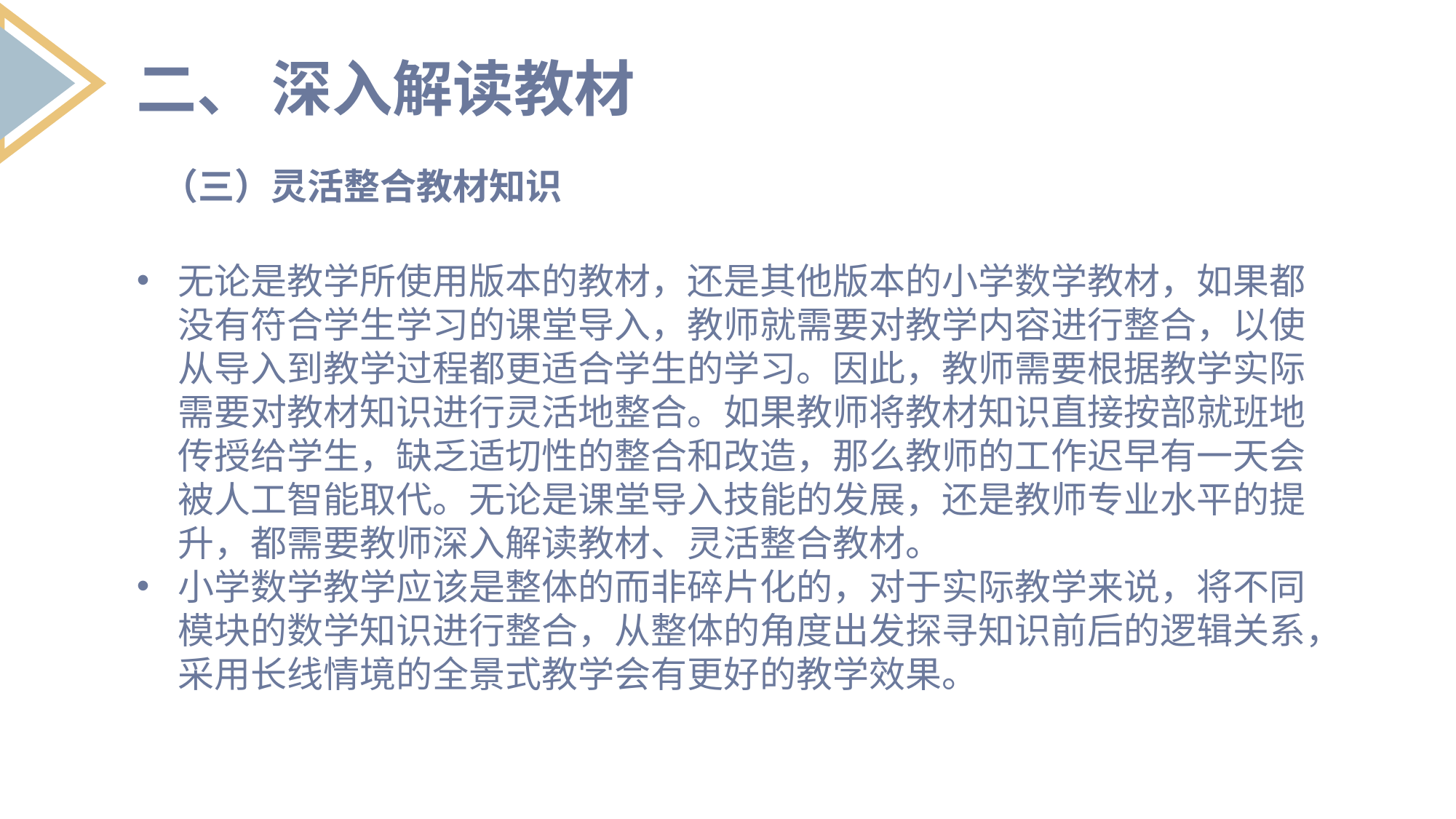

二、 深入解读教材

  （三）灵活整合教材知识

无论是教学所使用版本的教材，还是其他版本的小学数学教材，如果都没有符合学生学习的课堂导入，教师就需要对教学内容进行整合，以使从导入到教学过程都更适合学生的学习。因此，教师需要根据教学实际需要对教材知识进行灵活地整合。如果教师将教材知识直接按部就班地传授给学生，缺乏适切性的整合和改造，那么教师的工作迟早有一天会被人工智能取代。无论是课堂导入技能的发展，还是教师专业水平的提升，都需要教师深入解读教材、灵活整合教材。
小学数学教学应该是整体的而非碎片化的，对于实际教学来说，将不同模块的数学知识进行整合，从整体的角度出发探寻知识前后的逻辑关系，采用长线情境的全景式教学会有更好的教学效果。